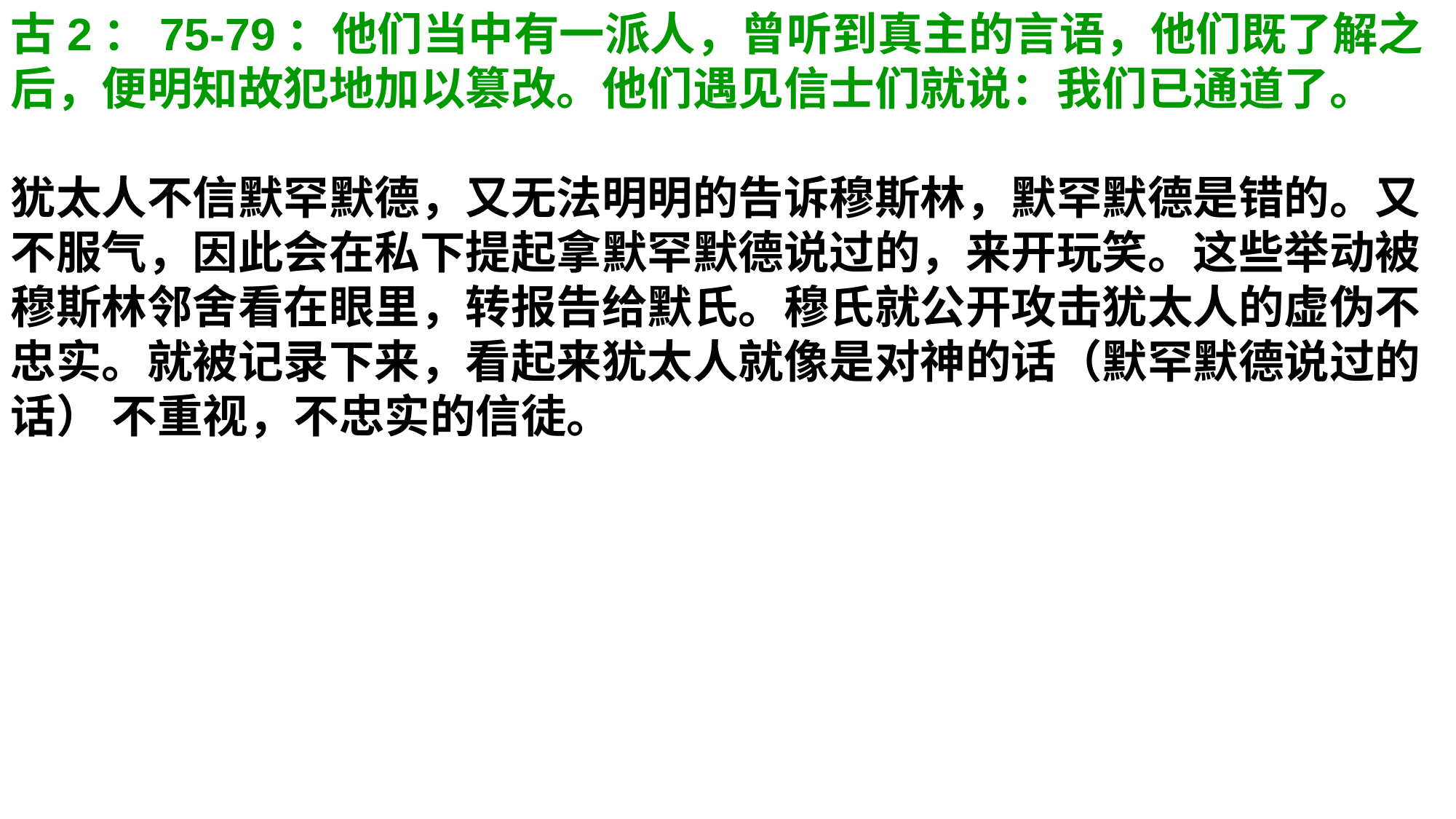

古2：75-79：他们当中有一派人，曾听到真主的言语，他们既了解之后，便明知故犯地加以篡改。他们遇见信士们就说：我们已通道了。

犹太人不信默罕默德，又无法明明的告诉穆斯林，默罕默德是错的。又不服气，因此会在私下提起拿默罕默德说过的，来开玩笑。这些举动被穆斯林邻舍看在眼里，转报告给默氏。穆氏就公开攻击犹太人的虚伪不忠实。就被记录下来，看起来犹太人就像是对神的话（默罕默德说过的话） 不重视，不忠实的信徒。